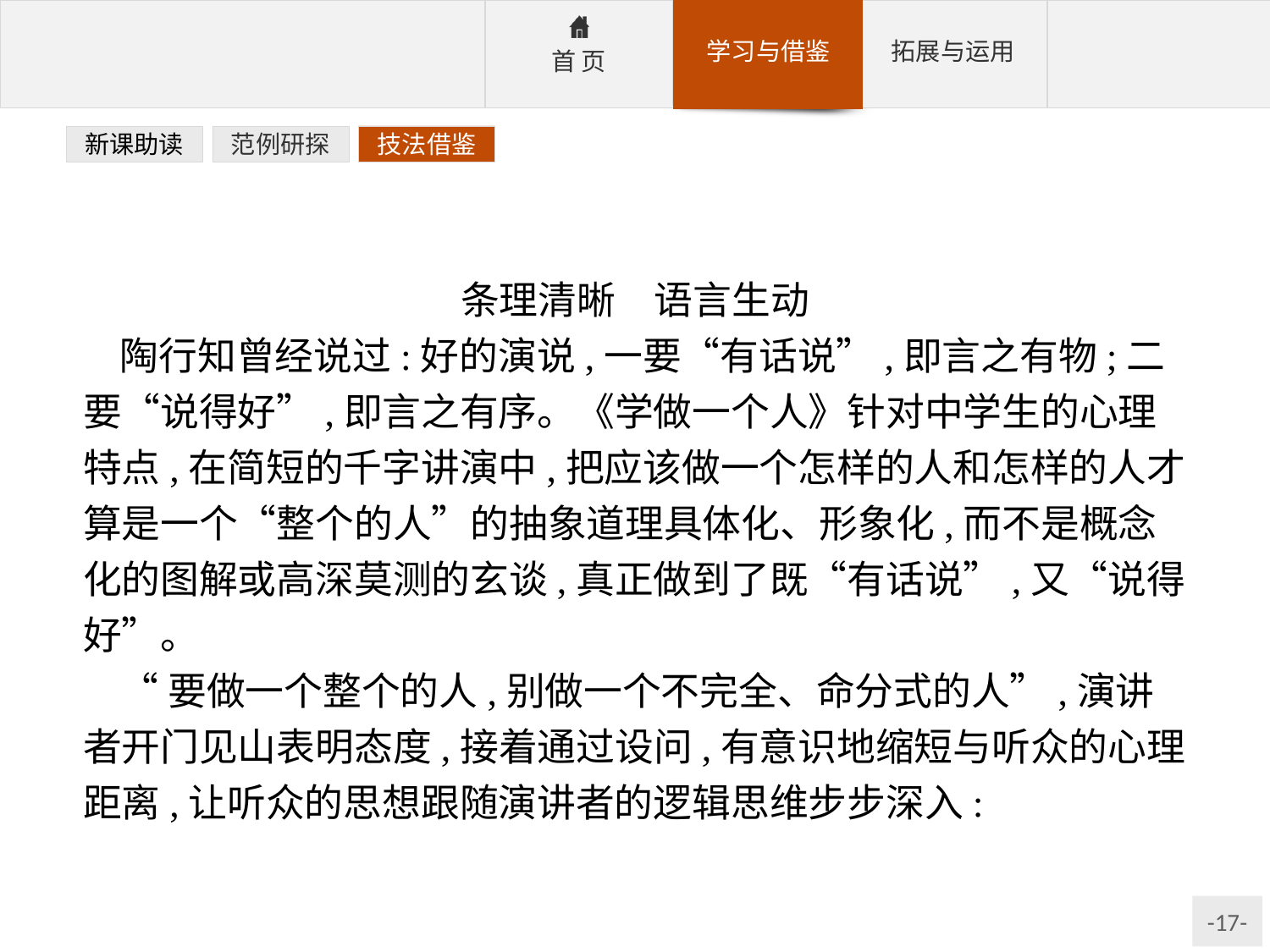

新课助读
范例研探
技法借鉴
条理清晰　语言生动
陶行知曾经说过:好的演说,一要“有话说”,即言之有物;二要“说得好”,即言之有序。《学做一个人》针对中学生的心理特点,在简短的千字讲演中,把应该做一个怎样的人和怎样的人才算是一个“整个的人”的抽象道理具体化、形象化,而不是概念化的图解或高深莫测的玄谈,真正做到了既“有话说”,又“说得好”。
“要做一个整个的人,别做一个不完全、命分式的人”,演讲者开门见山表明态度,接着通过设问,有意识地缩短与听众的心理距离,让听众的思想跟随演讲者的逻辑思维步步深入: